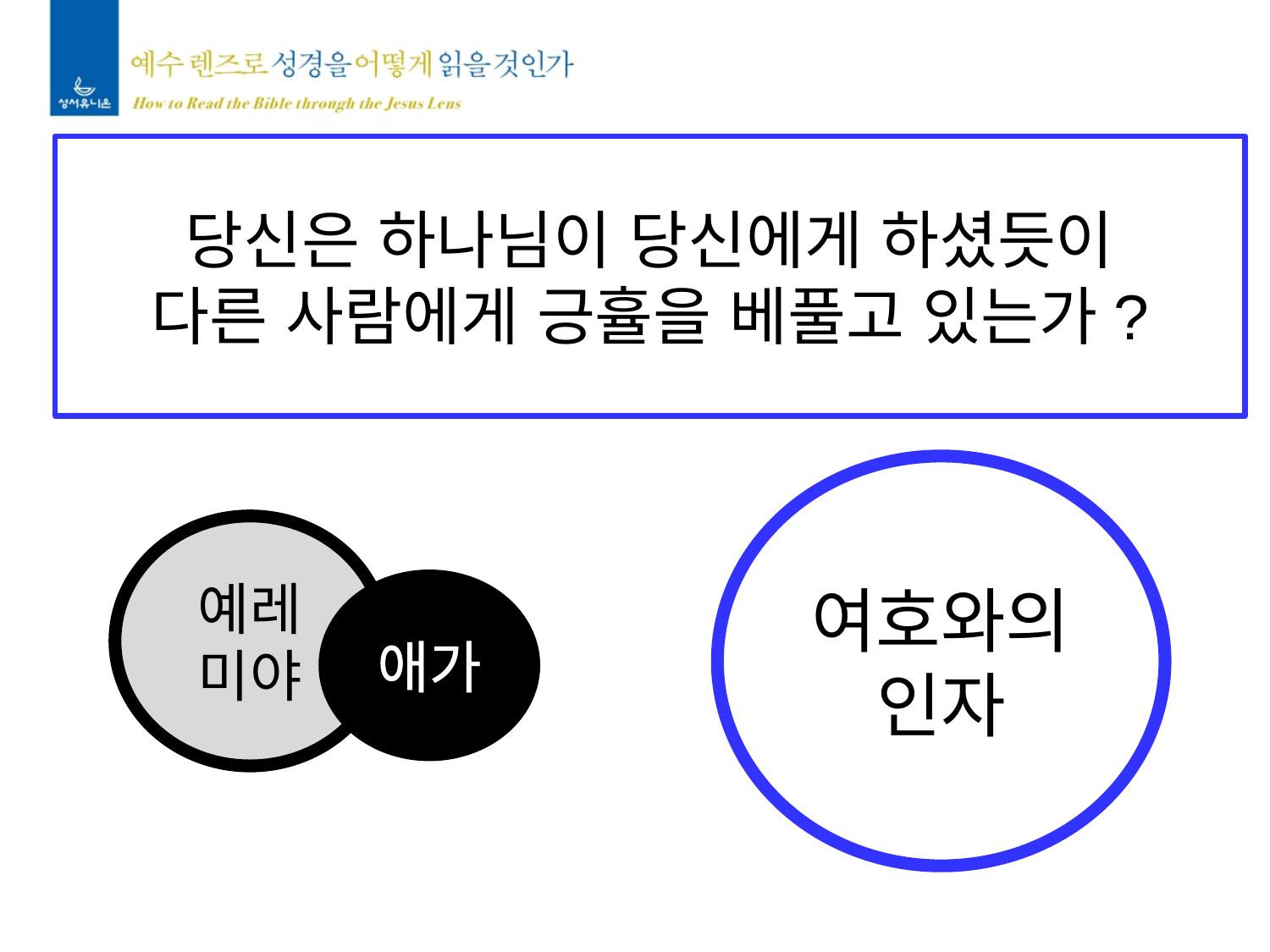

당신은 하나님이 당신에게 하셨듯이
다른 사람에게 긍휼을 베풀고 있는가?
여호와의
인자
예레
미야
애가